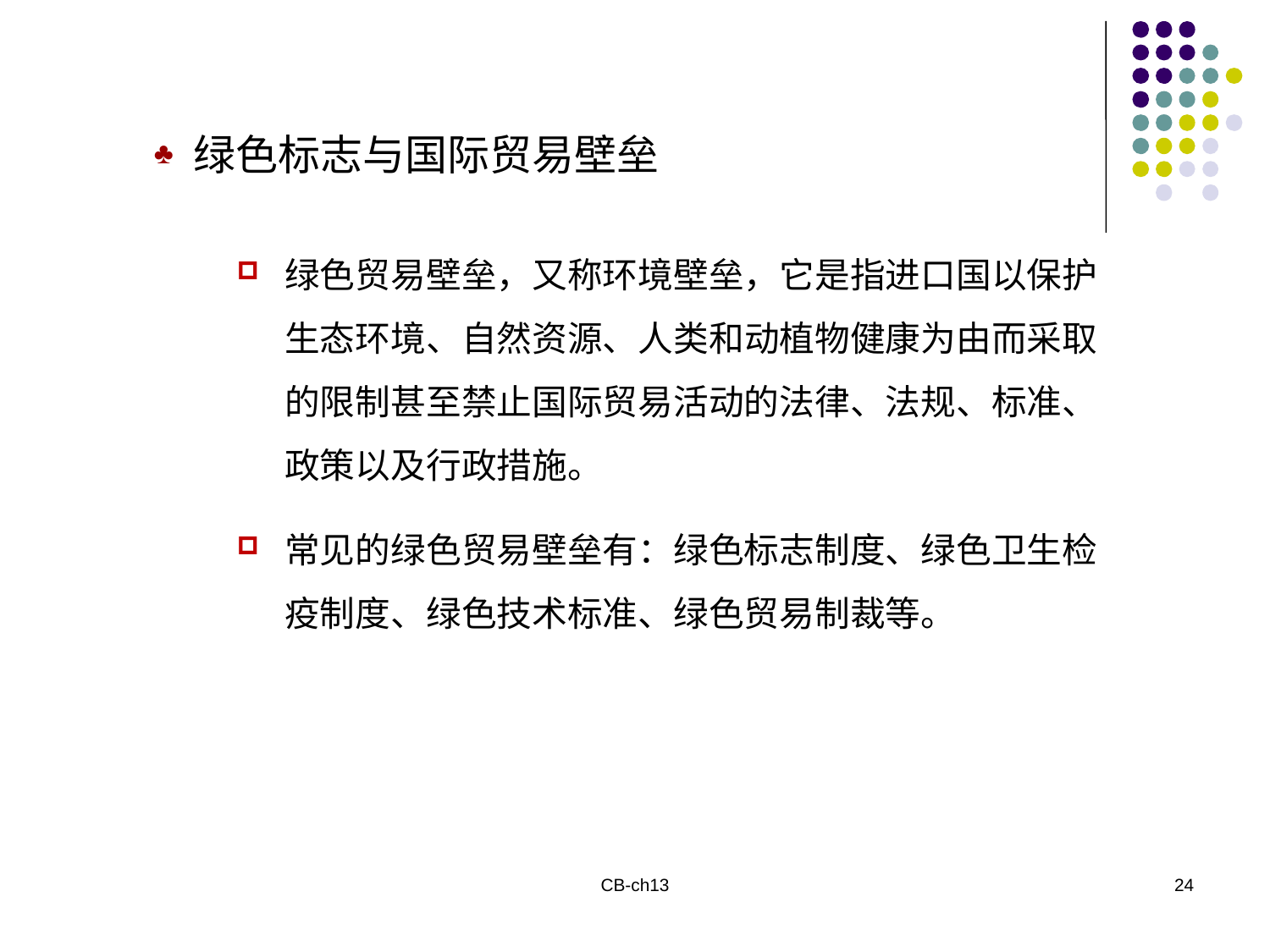

绿色标志与国际贸易壁垒

绿色贸易壁垒，又称环境壁垒，它是指进口国以保护生态环境、自然资源、人类和动植物健康为由而采取的限制甚至禁止国际贸易活动的法律、法规、标准、政策以及行政措施。
常见的绿色贸易壁垒有：绿色标志制度、绿色卫生检疫制度、绿色技术标准、绿色贸易制裁等。
CB-ch13
24